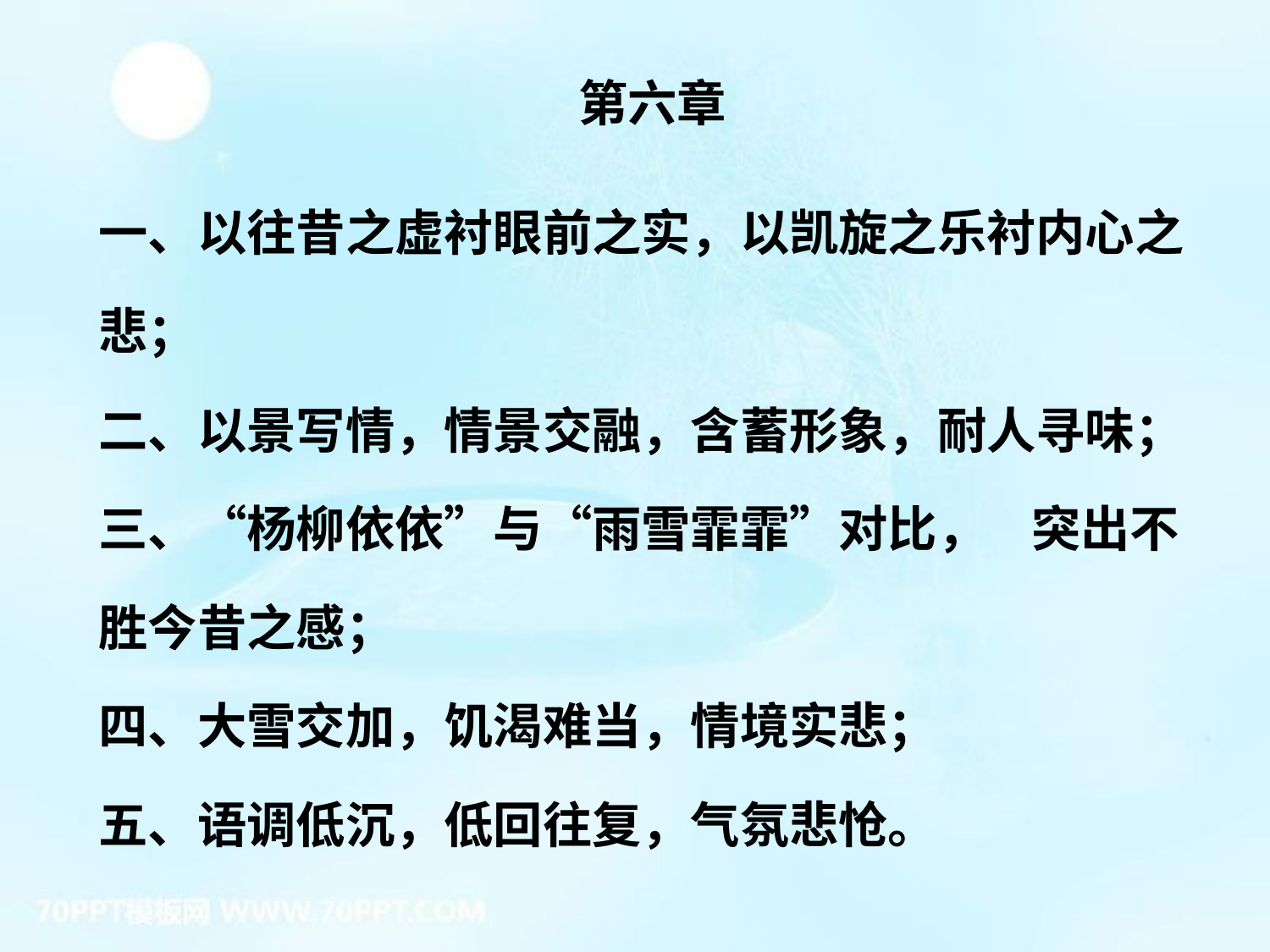

第六章
一、以往昔之虚衬眼前之实，以凯旋之乐衬内心之
悲；
二、以景写情，情景交融，含蓄形象，耐人寻味；
三、“杨柳依依”与“雨雪霏霏”对比，    突出不
胜今昔之感；
四、大雪交加，饥渴难当，情境实悲；
五、语调低沉，低回往复，气氛悲怆。